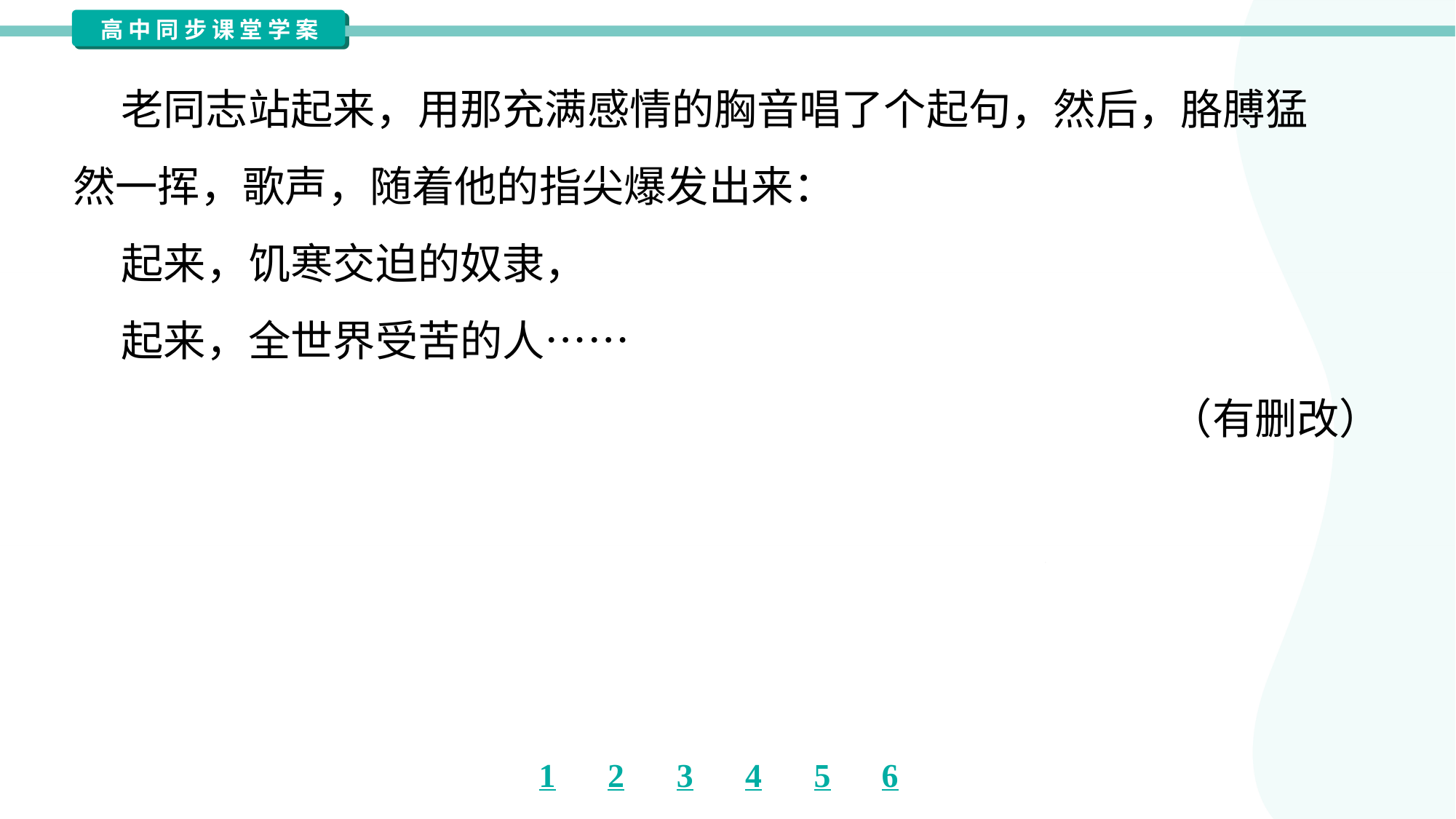

老同志站起来，用那充满感情的胸音唱了个起句，然后，胳膊猛
然一挥，歌声，随着他的指尖爆发出来：
    起来，饥寒交迫的奴隶，
    起来，全世界受苦的人……
（有删改）